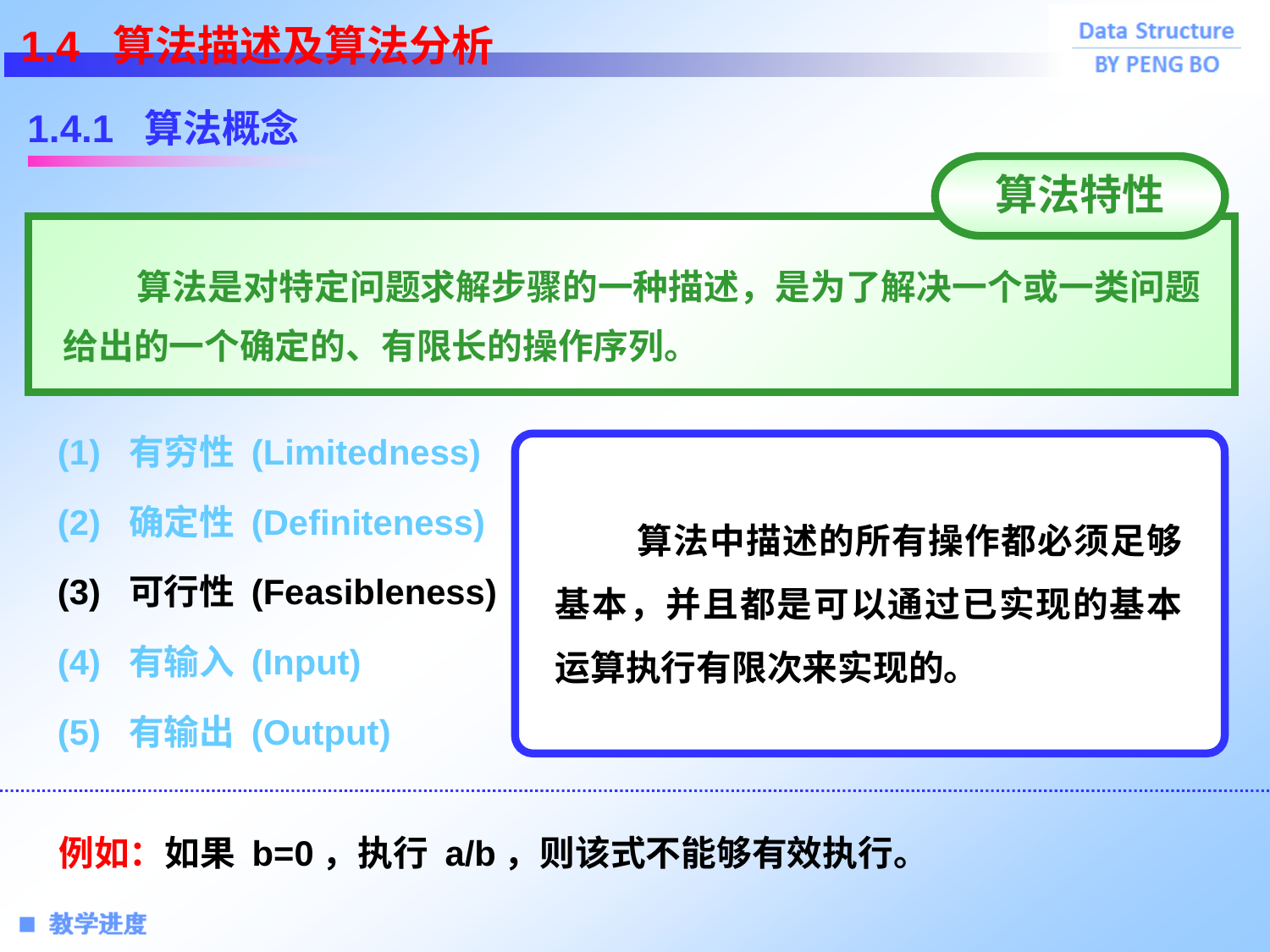

1.4  算法描述及算法分析

1.4.1  算法概念

算法特性

        算法是对特定问题求解步骤的一种描述，是为了解决一个或一类问题给出的一个确定的、有限长的操作序列。
(1)  有穷性 (Limitedness)

        算法中描述的所有操作都必须足够基本，并且都是可以通过已实现的基本运算执行有限次来实现的。
(2)  确定性 (Definiteness)
(3)  可行性 (Feasibleness)
(4)  有输入 (Input)
(5)  有输出 (Output)

例如：如果 b=0，执行 a/b，则该式不能够有效执行。